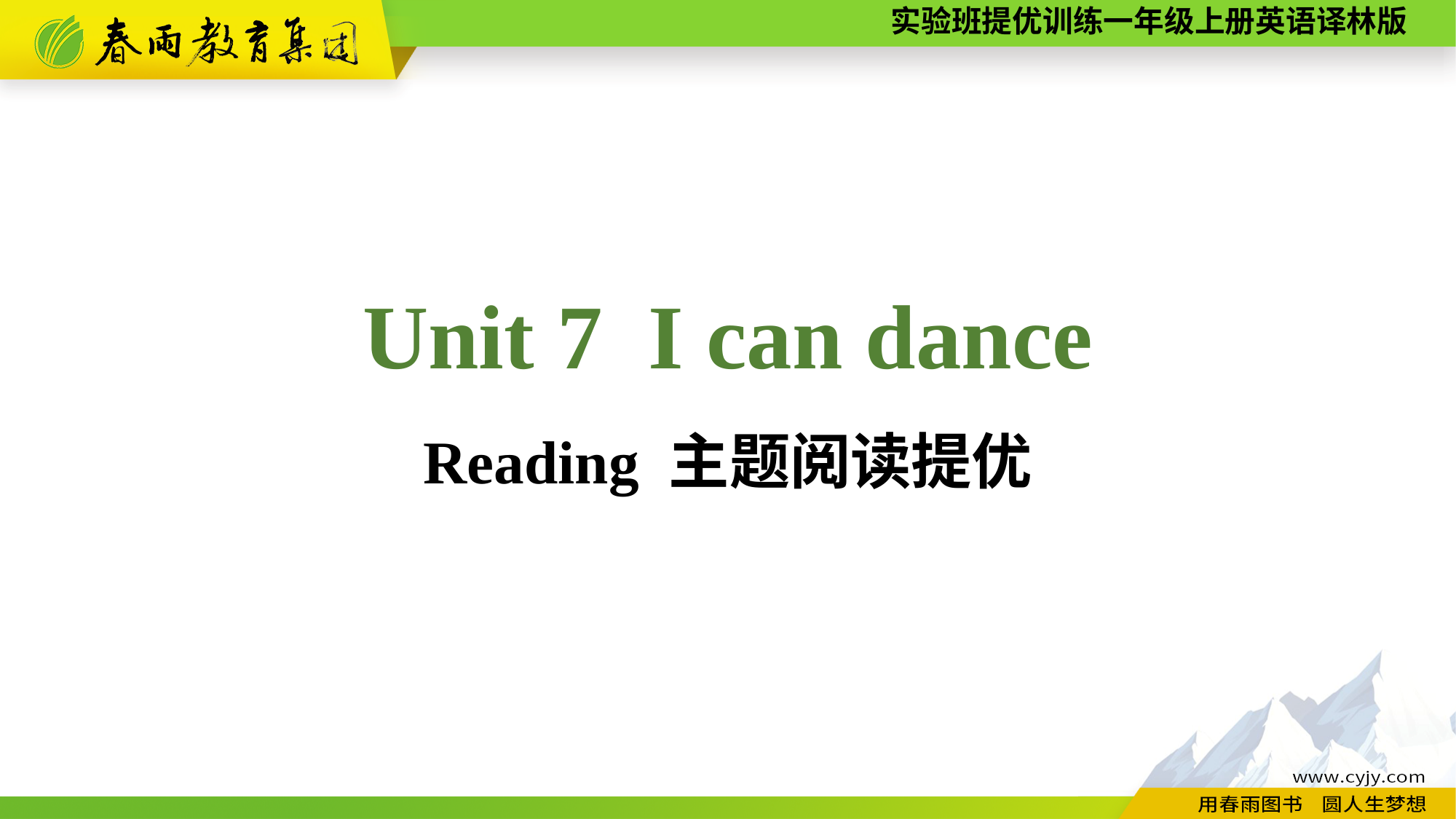

Unit 7  I can dance
Reading 主题阅读提优